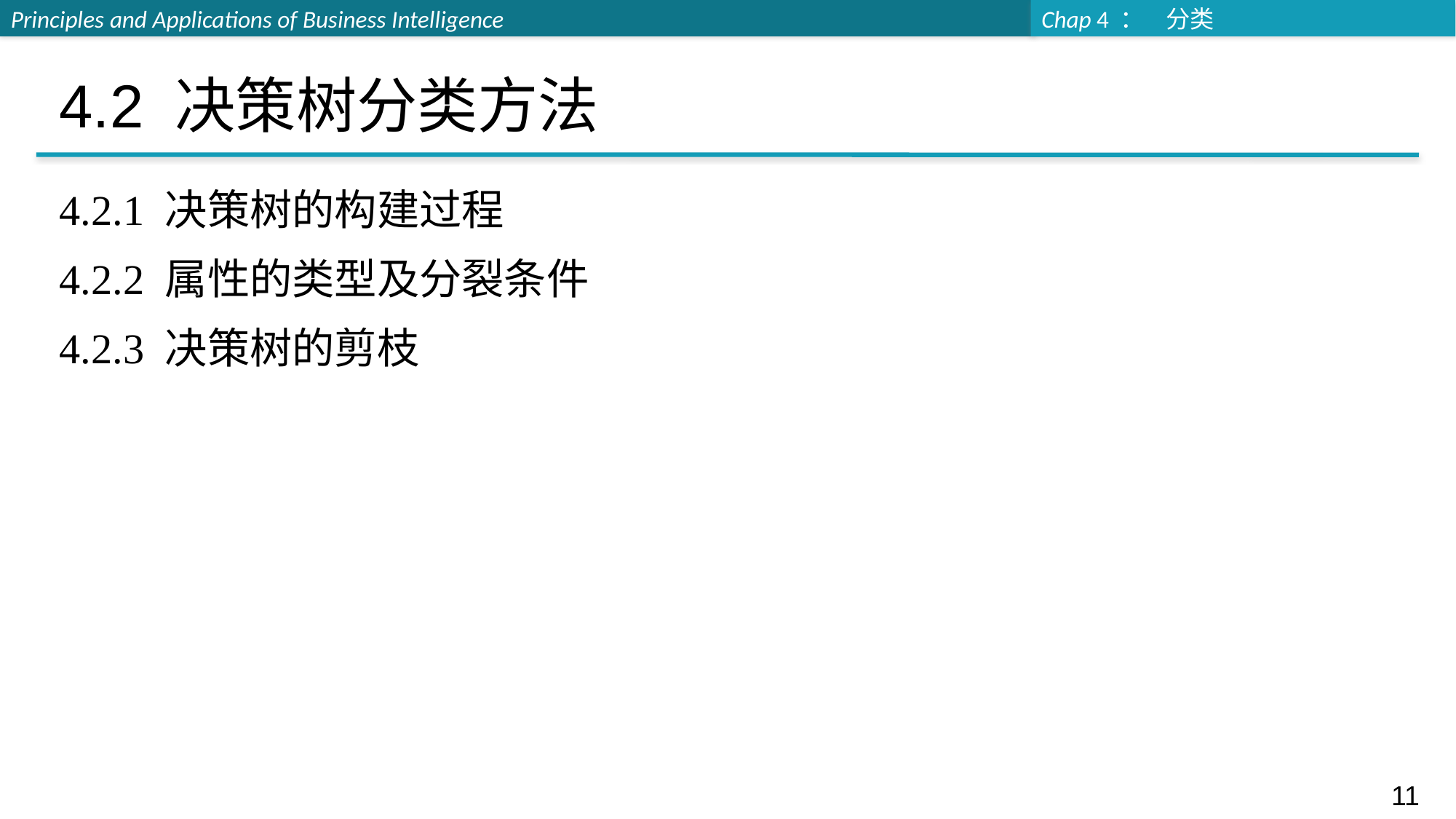

# 4.2 决策树分类方法
4.2.1 决策树的构建过程
4.2.2 属性的类型及分裂条件
4.2.3 决策树的剪枝